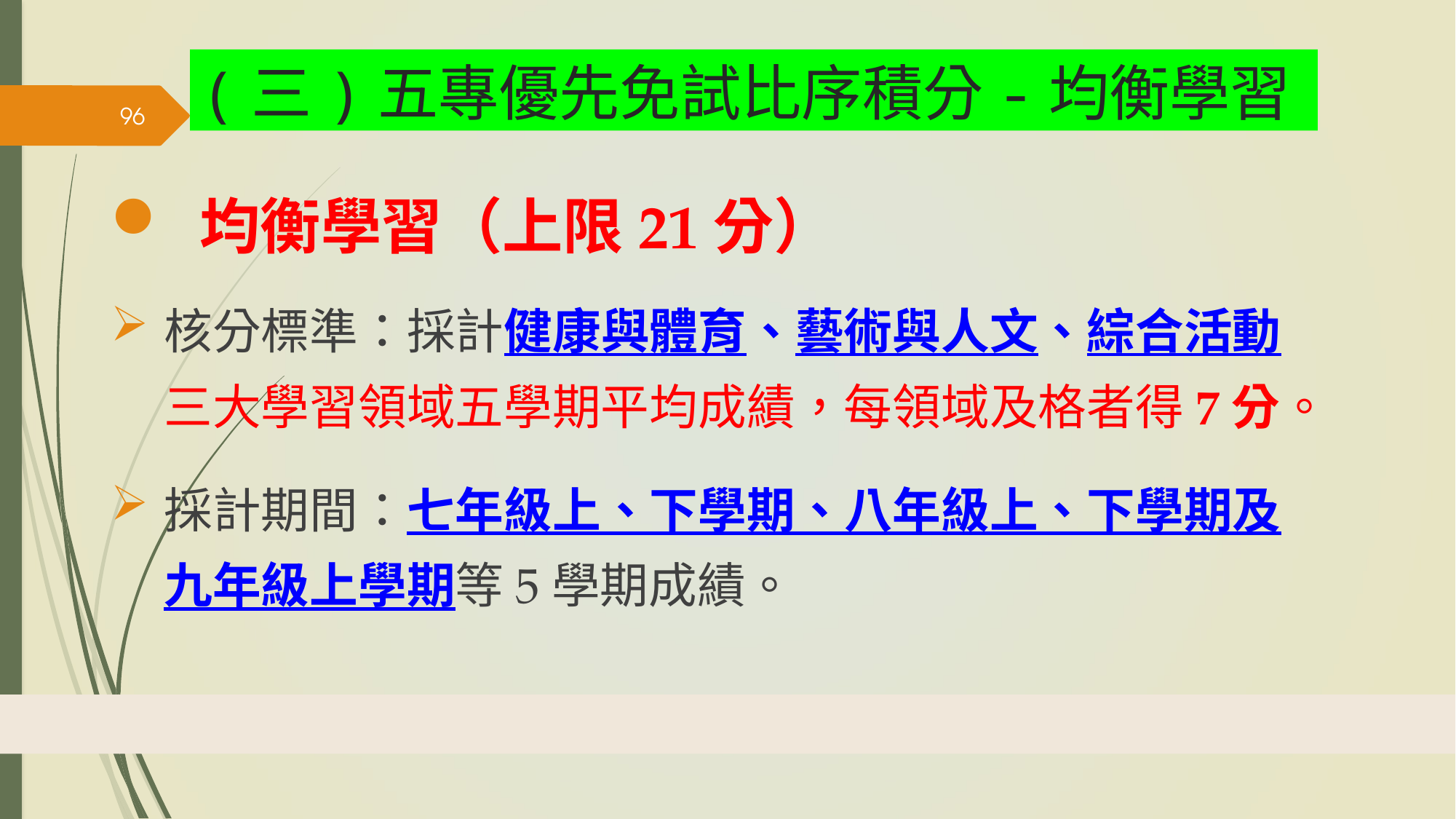

(三)五專優先免試比序積分-均衡學習
96
 均衡學習（上限21分）
核分標準：採計健康與體育、藝術與人文、綜合活動
三大學習領域五學期平均成績，每領域及格者得7分。
採計期間：七年級上、下學期、八年級上、下學期及
九年級上學期等5學期成績。